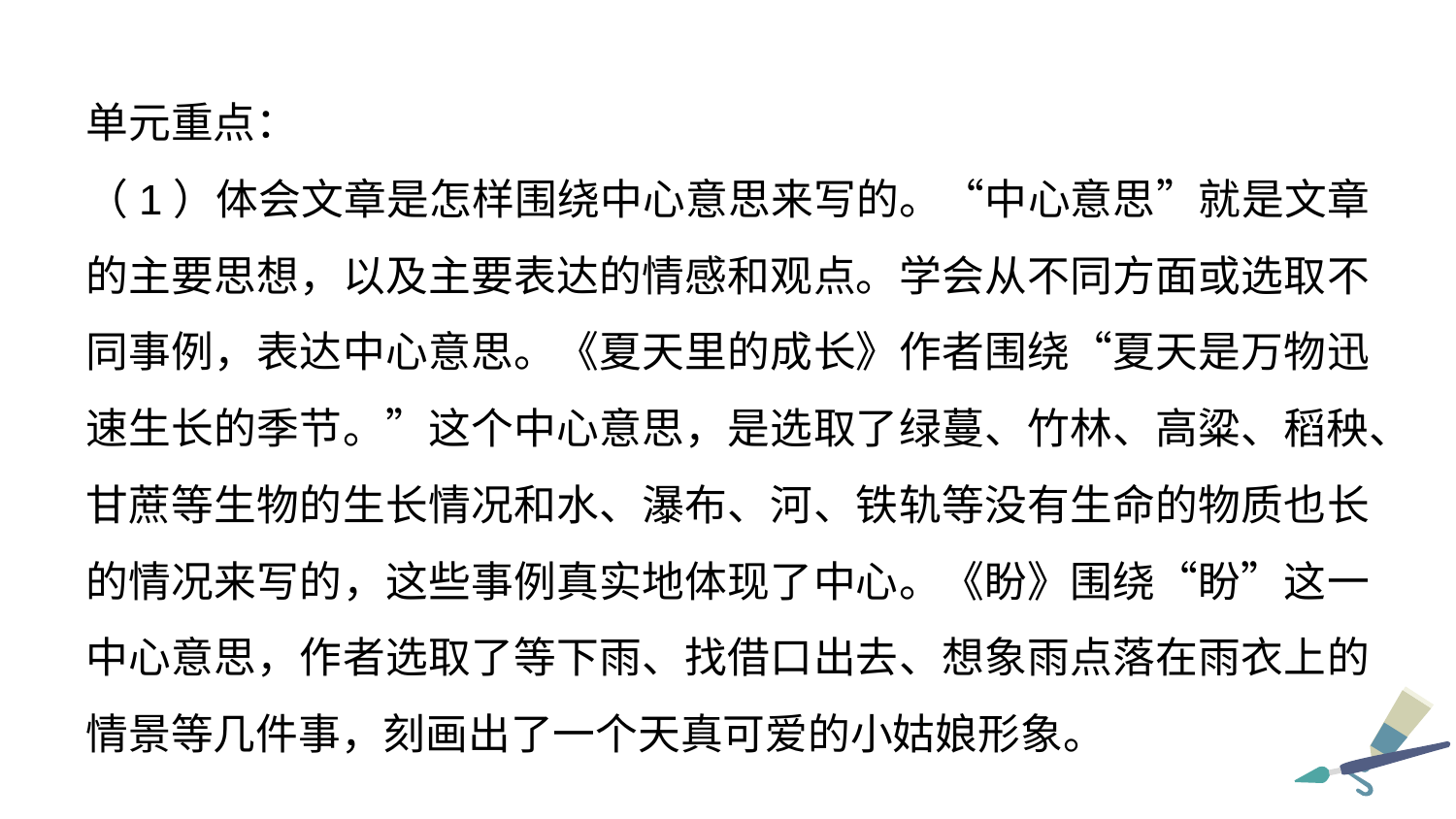

单元重点：
（1）体会文章是怎样围绕中心意思来写的。“中心意思”就是文章的主要思想，以及主要表达的情感和观点。学会从不同方面或选取不同事例，表达中心意思。《夏天里的成长》作者围绕“夏天是万物迅速生长的季节。”这个中心意思，是选取了绿蔓、竹林、高粱、稻秧、甘蔗等生物的生长情况和水、瀑布、河、铁轨等没有生命的物质也长的情况来写的，这些事例真实地体现了中心。《盼》围绕“盼”这一中心意思，作者选取了等下雨、找借口出去、想象雨点落在雨衣上的情景等几件事，刻画出了一个天真可爱的小姑娘形象。